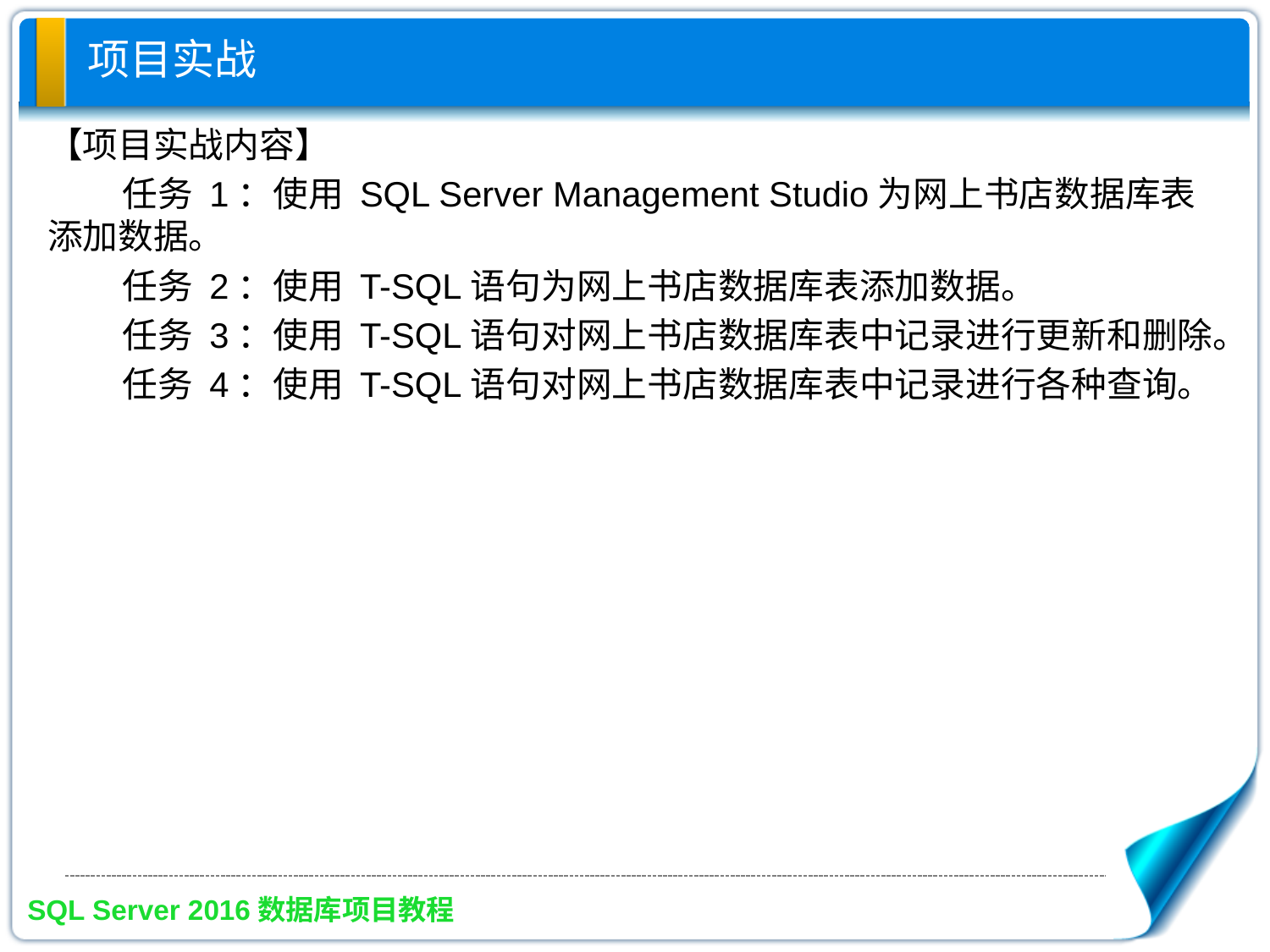

# 项目实战
【项目实战内容】
任务 1：使用 SQL Server Management Studio为网上书店数据库表添加数据。
任务 2：使用 T-SQL语句为网上书店数据库表添加数据。
任务 3：使用 T-SQL语句对网上书店数据库表中记录进行更新和删除。
任务 4：使用 T-SQL语句对网上书店数据库表中记录进行各种查询。